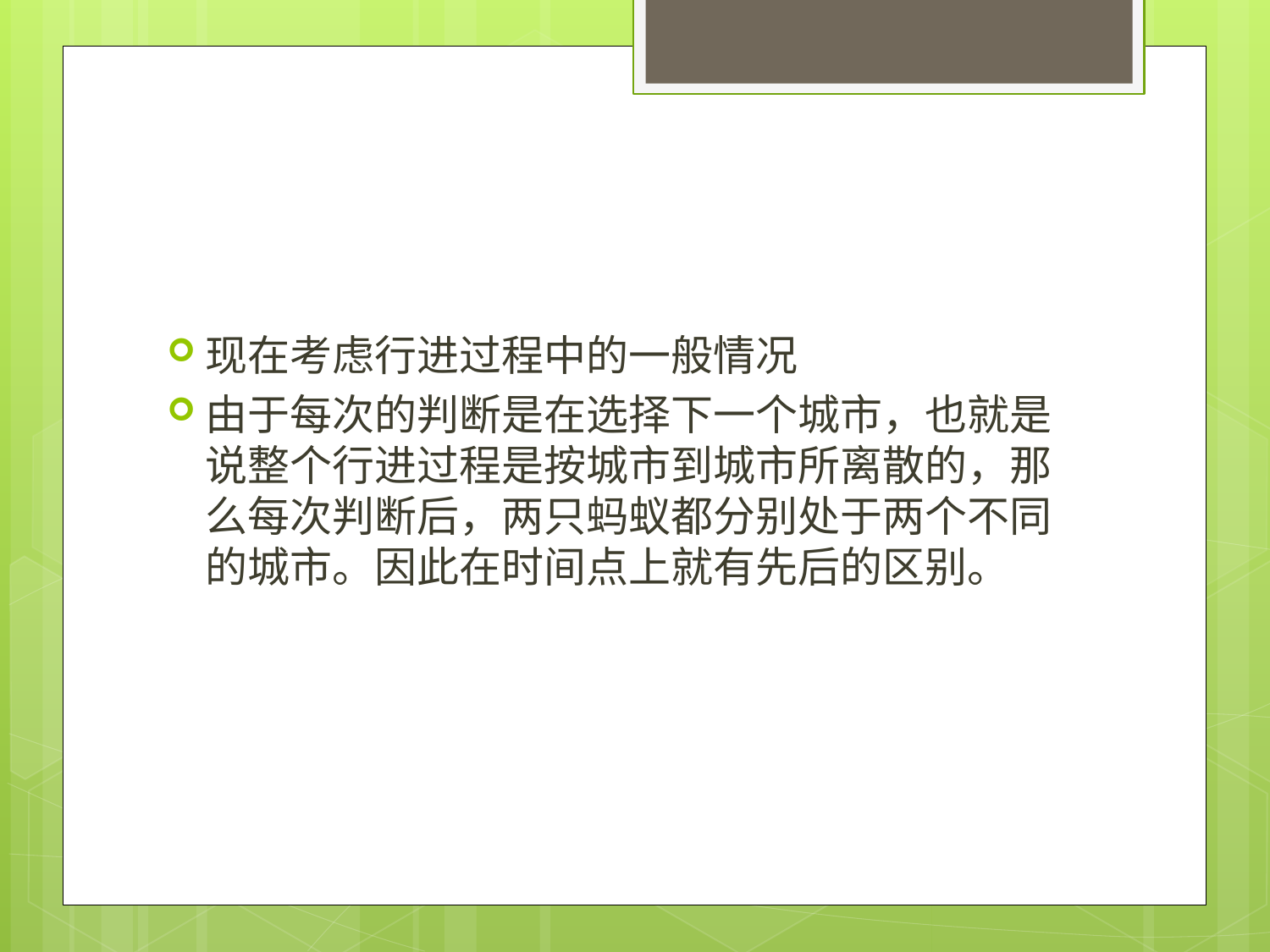

#
现在考虑行进过程中的一般情况
由于每次的判断是在选择下一个城市，也就是说整个行进过程是按城市到城市所离散的，那么每次判断后，两只蚂蚁都分别处于两个不同的城市。因此在时间点上就有先后的区别。